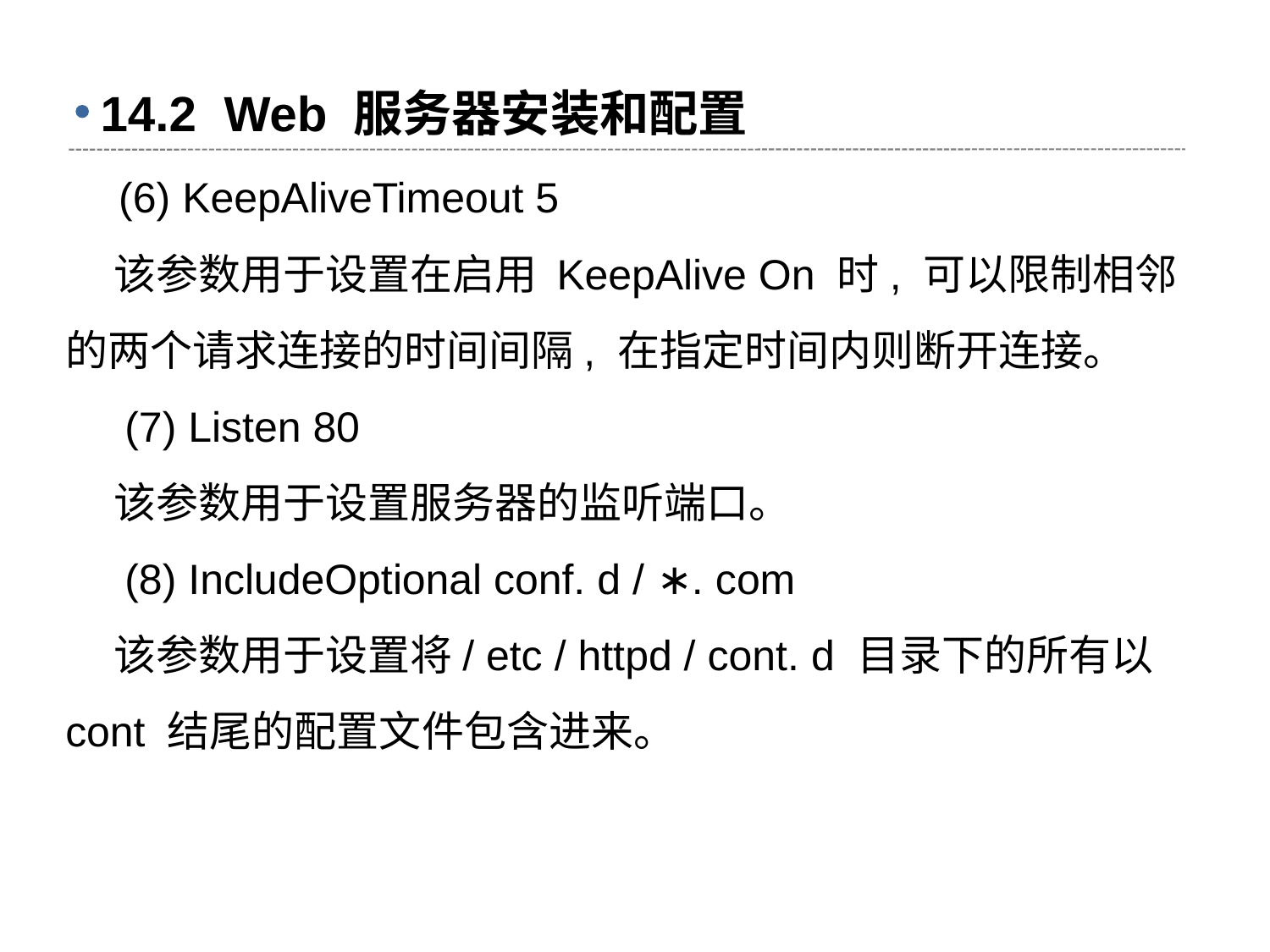

# 14.2  Web 服务器安装和配置
    (6) KeepAliveTimeout 5
    该参数用于设置在启用 KeepAlive On 时, 可以限制相邻的两个请求连接的时间间隔, 在指定时间内则断开连接。
     (7) Listen 80
    该参数用于设置服务器的监听端口。
     (8) IncludeOptional conf. d / ∗. com
    该参数用于设置将/ etc / httpd / cont. d 目录下的所有以 cont 结尾的配置文件包含进来。